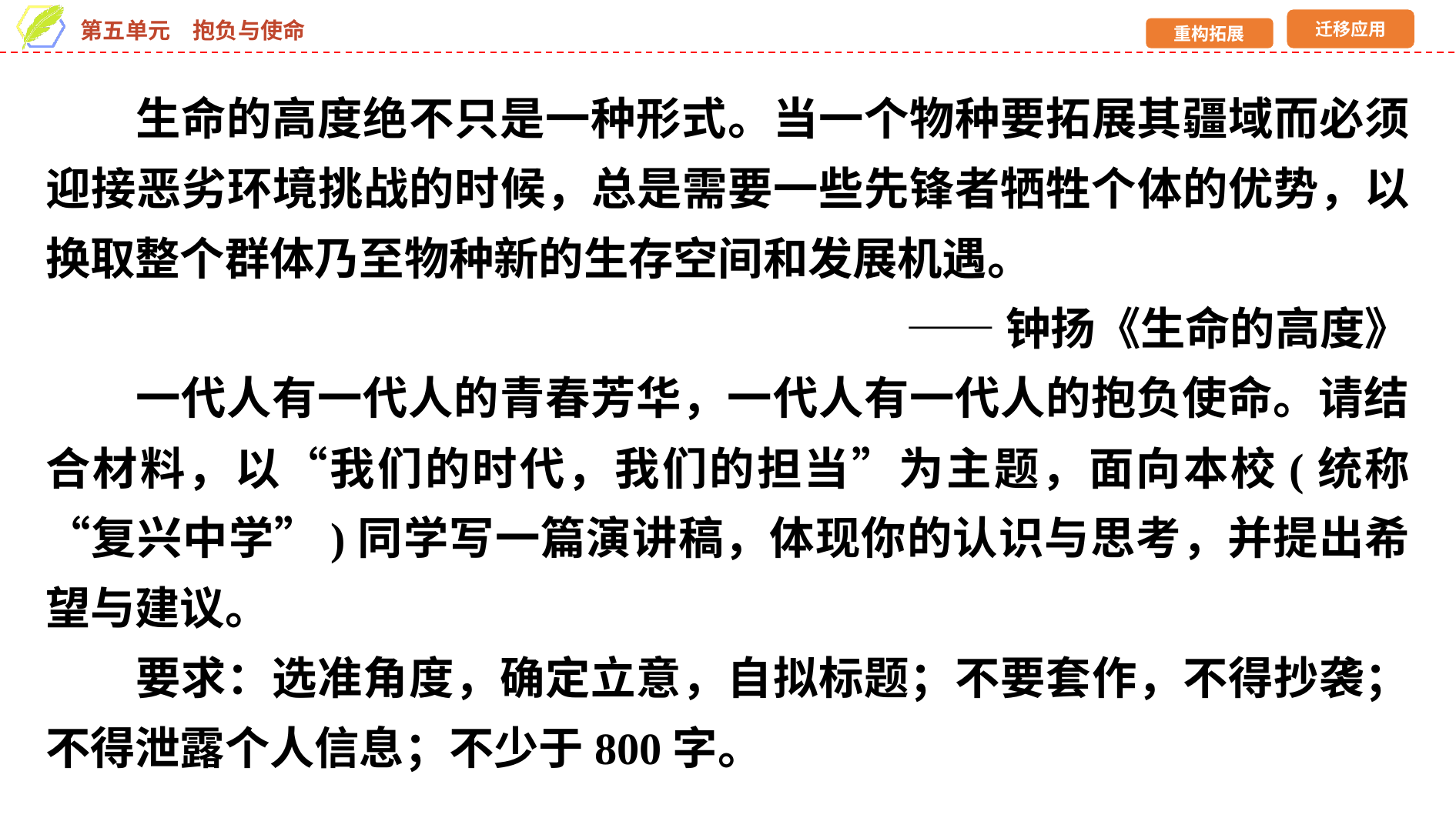

生命的高度绝不只是一种形式。当一个物种要拓展其疆域而必须迎接恶劣环境挑战的时候，总是需要一些先锋者牺牲个体的优势，以换取整个群体乃至物种新的生存空间和发展机遇。
——钟扬《生命的高度》
一代人有一代人的青春芳华，一代人有一代人的抱负使命。请结合材料，以“我们的时代，我们的担当”为主题，面向本校(统称“复兴中学”)同学写一篇演讲稿，体现你的认识与思考，并提出希望与建议。
要求：选准角度，确定立意，自拟标题；不要套作，不得抄袭；不得泄露个人信息；不少于800字。